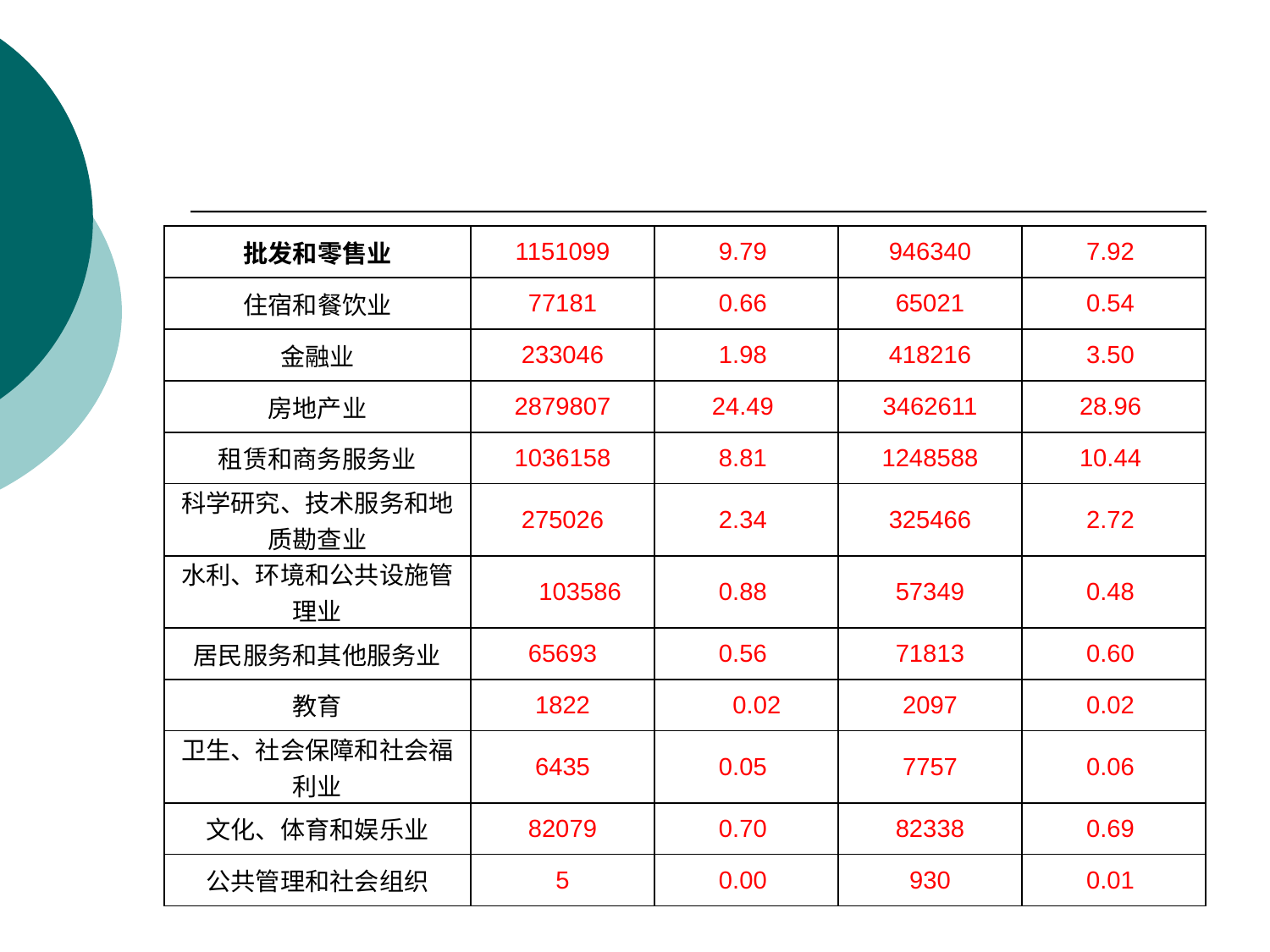

#
| 批发和零售业 | 1151099 | 9.79 | 946340 | 7.92 |
| --- | --- | --- | --- | --- |
| 住宿和餐饮业 | 77181 | 0.66 | 65021 | 0.54 |
| 金融业 | 233046 | 1.98 | 418216 | 3.50 |
| 房地产业 | 2879807 | 24.49 | 3462611 | 28.96 |
| 租赁和商务服务业 | 1036158 | 8.81 | 1248588 | 10.44 |
| 科学研究、技术服务和地质勘查业 | 275026 | 2.34 | 325466 | 2.72 |
| 水利、环境和公共设施管理业 | 103586 | 0.88 | 57349 | 0.48 |
| 居民服务和其他服务业 | 65693 | 0.56 | 71813 | 0.60 |
| 教育 | 1822 | 0.02 | 2097 | 0.02 |
| 卫生、社会保障和社会福利业 | 6435 | 0.05 | 7757 | 0.06 |
| 文化、体育和娱乐业 | 82079 | 0.70 | 82338 | 0.69 |
| 公共管理和社会组织 | 5 | 0.00 | 930 | 0.01 |